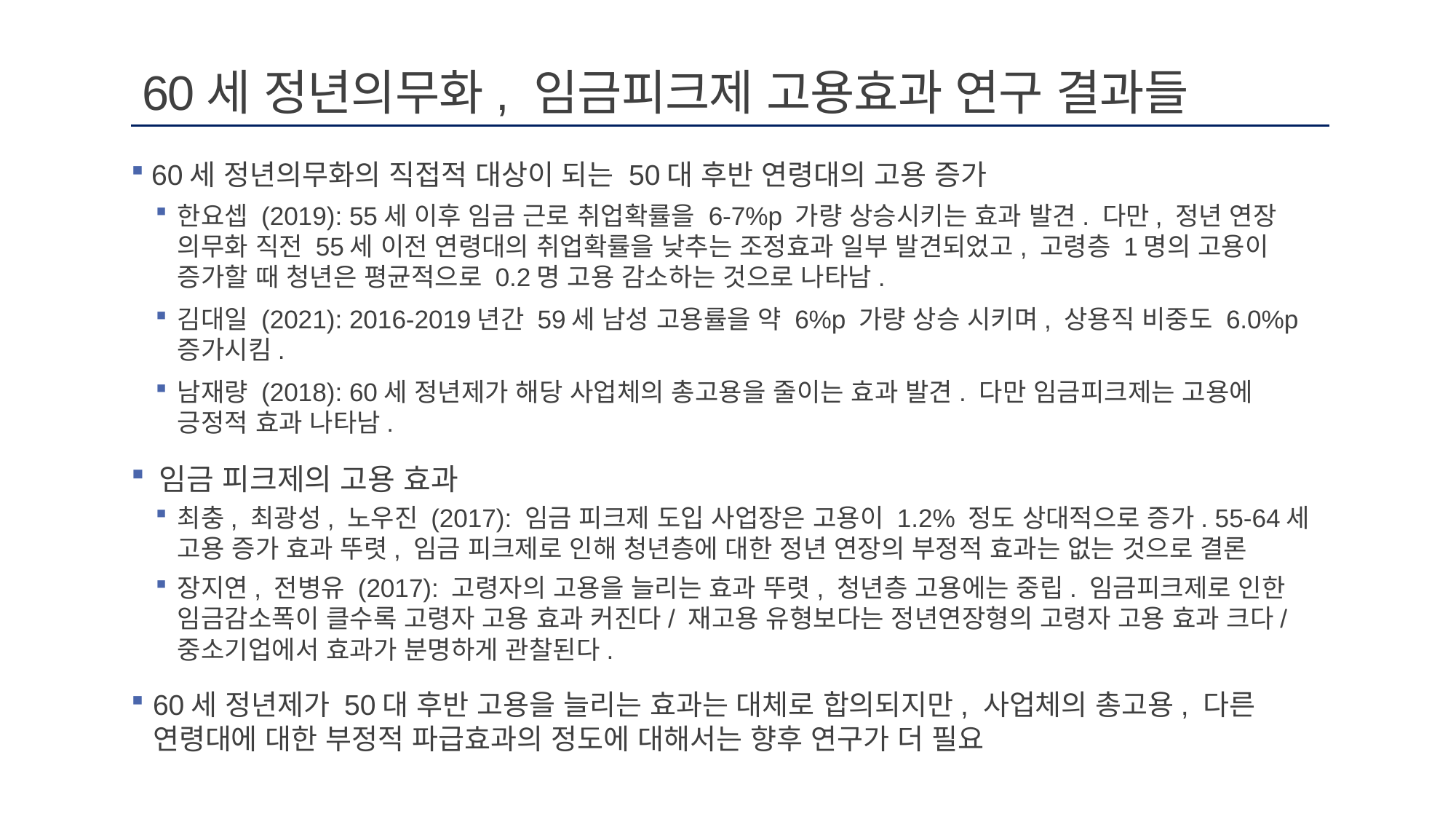

# 60세 정년의무화, 임금피크제 고용효과 연구 결과들
 60세 정년의무화의 직접적 대상이 되는 50대 후반 연령대의 고용 증가
한요셉 (2019): 55세 이후 임금 근로 취업확률을 6-7%p 가량 상승시키는 효과 발견. 다만, 정년 연장 의무화 직전 55세 이전 연령대의 취업확률을 낮추는 조정효과 일부 발견되었고, 고령층 1명의 고용이 증가할 때 청년은 평균적으로 0.2명 고용 감소하는 것으로 나타남.
김대일 (2021): 2016-2019년간 59세 남성 고용률을 약 6%p 가량 상승 시키며, 상용직 비중도 6.0%p 증가시킴.
남재량 (2018): 60세 정년제가 해당 사업체의 총고용을 줄이는 효과 발견. 다만 임금피크제는 고용에 긍정적 효과 나타남.
 임금 피크제의 고용 효과
최충, 최광성, 노우진 (2017): 임금 피크제 도입 사업장은 고용이 1.2% 정도 상대적으로 증가. 55-64세 고용 증가 효과 뚜렷, 임금 피크제로 인해 청년층에 대한 정년 연장의 부정적 효과는 없는 것으로 결론
장지연, 전병유 (2017): 고령자의 고용을 늘리는 효과 뚜렷, 청년층 고용에는 중립. 임금피크제로 인한 임금감소폭이 클수록 고령자 고용 효과 커진다/ 재고용 유형보다는 정년연장형의 고령자 고용 효과 크다/ 중소기업에서 효과가 분명하게 관찰된다.
60세 정년제가 50대 후반 고용을 늘리는 효과는 대체로 합의되지만, 사업체의 총고용, 다른 연령대에 대한 부정적 파급효과의 정도에 대해서는 향후 연구가 더 필요